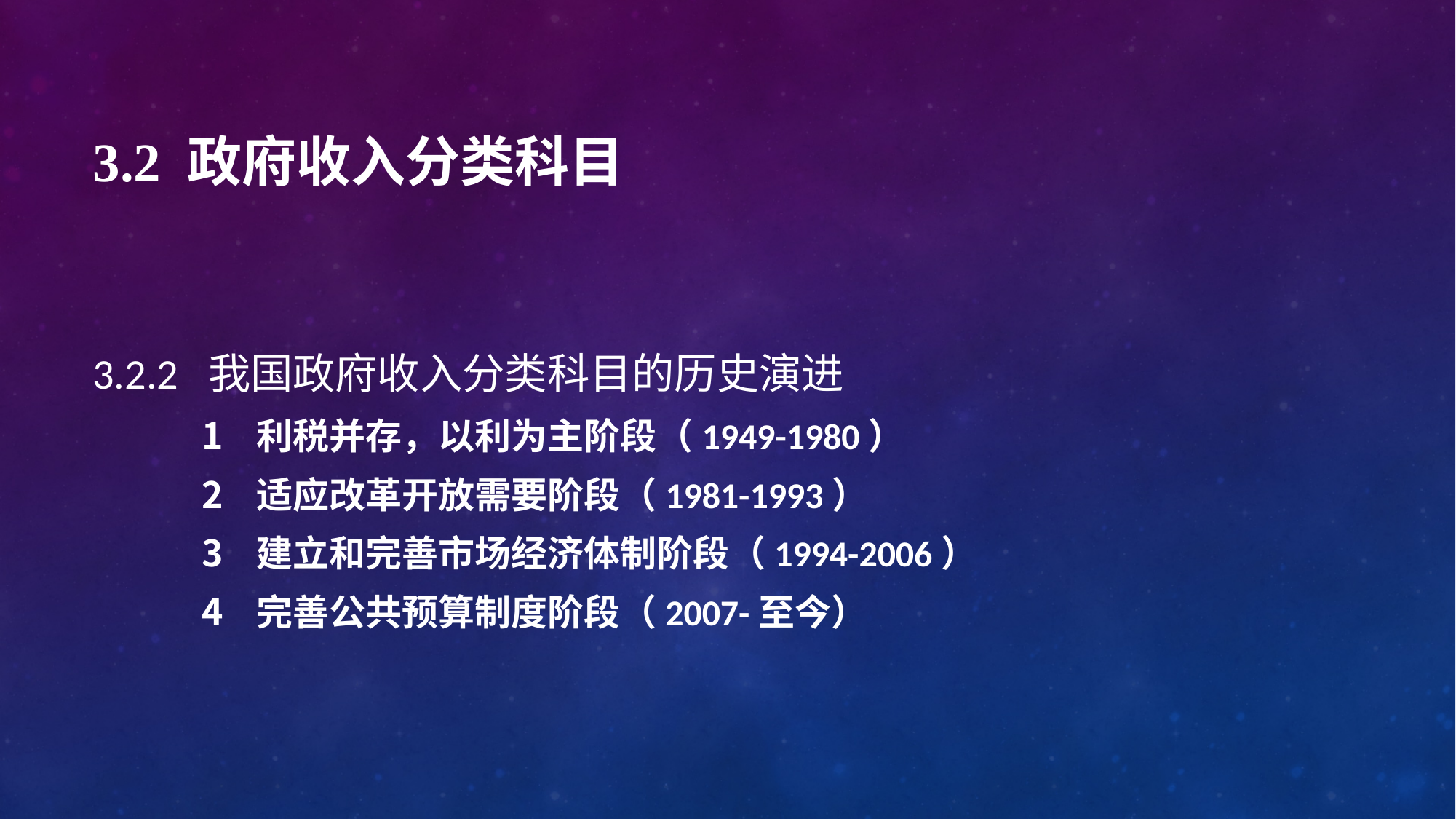

# 3.2 政府收入分类科目
3.2.2  我国政府收入分类科目的历史演进
利税并存，以利为主阶段（1949-1980）
适应改革开放需要阶段（1981-1993）
建立和完善市场经济体制阶段（1994-2006）
完善公共预算制度阶段（2007-至今）